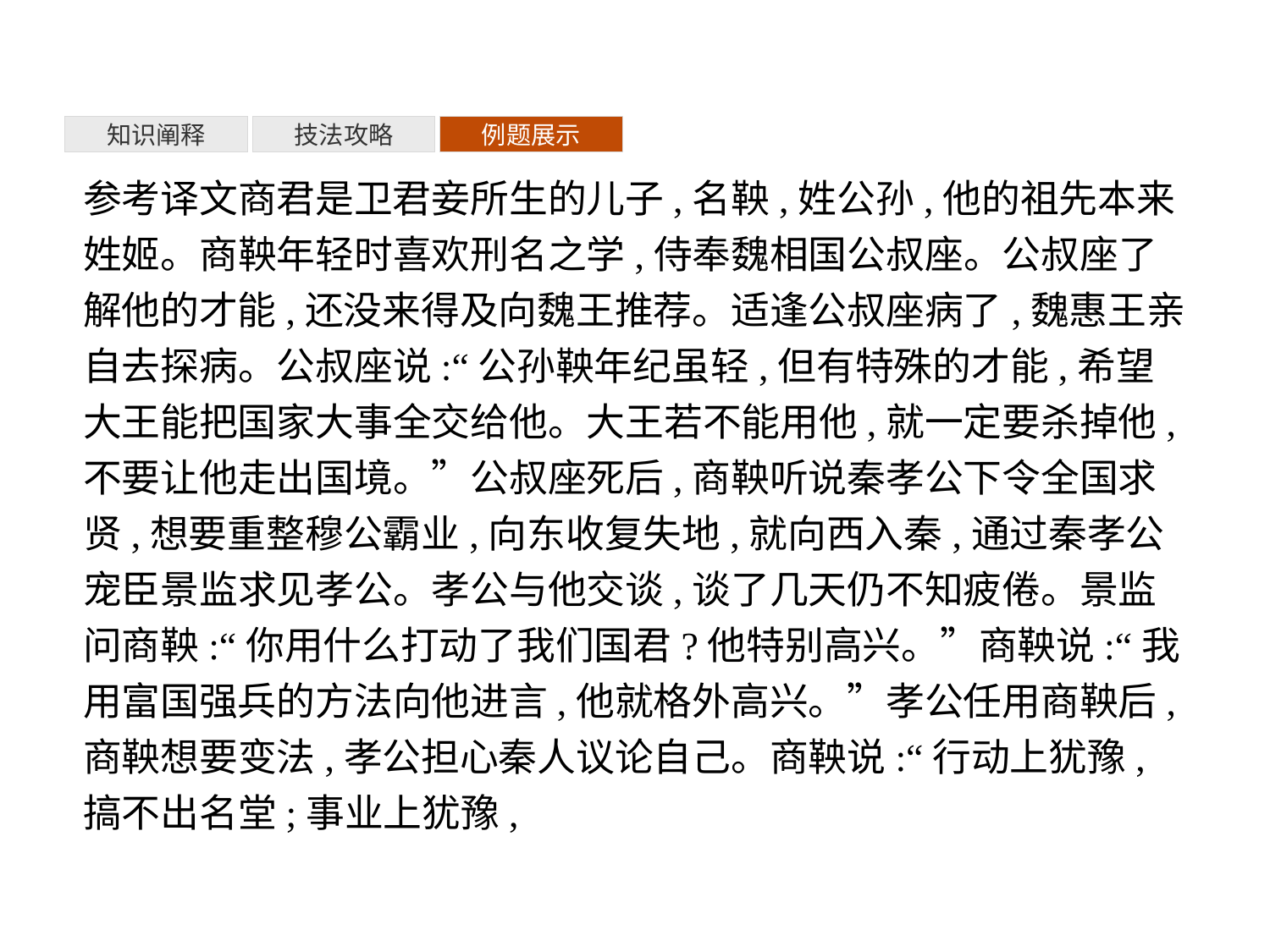

知识阐释
技法攻略
例题展示
参考译文商君是卫君妾所生的儿子,名鞅,姓公孙,他的祖先本来姓姬。商鞅年轻时喜欢刑名之学,侍奉魏相国公叔座。公叔座了解他的才能,还没来得及向魏王推荐。适逢公叔座病了,魏惠王亲自去探病。公叔座说:“公孙鞅年纪虽轻,但有特殊的才能,希望大王能把国家大事全交给他。大王若不能用他,就一定要杀掉他,不要让他走出国境。”公叔座死后,商鞅听说秦孝公下令全国求贤,想要重整穆公霸业,向东收复失地,就向西入秦,通过秦孝公宠臣景监求见孝公。孝公与他交谈,谈了几天仍不知疲倦。景监问商鞅:“你用什么打动了我们国君?他特别高兴。”商鞅说:“我用富国强兵的方法向他进言,他就格外高兴。”孝公任用商鞅后,商鞅想要变法,孝公担心秦人议论自己。商鞅说:“行动上犹豫,搞不出名堂;事业上犹豫,